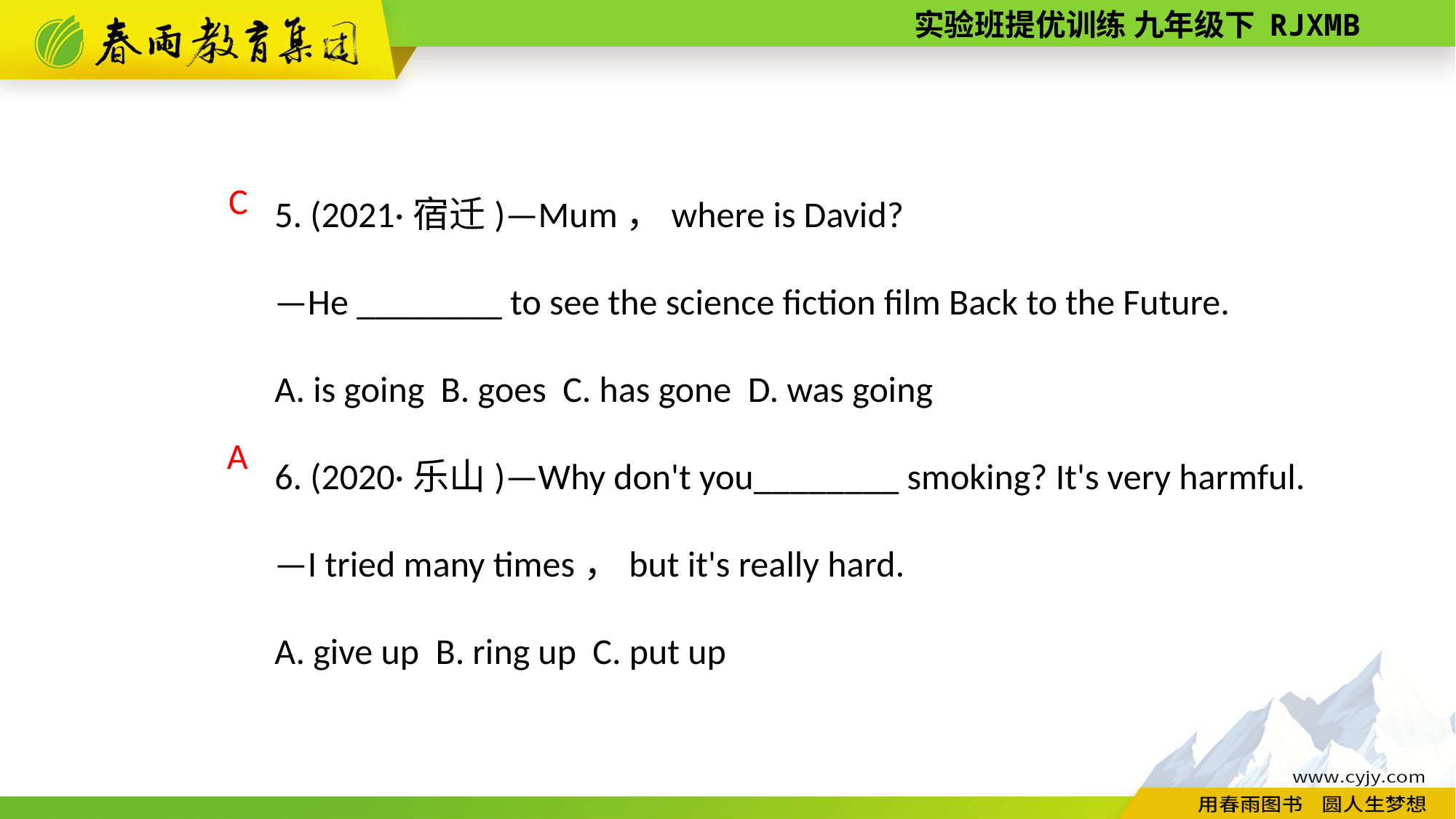

5. (2021·宿迁)—Mum，where is David?
—He ________ to see the science fiction film Back to the Future.
A. is going  B. goes  C. has gone  D. was going
6. (2020·乐山)—Why don't you________ smoking? It's very harmful.
—I tried many times，but it's really hard.
A. give up  B. ring up  C. put up
C
A